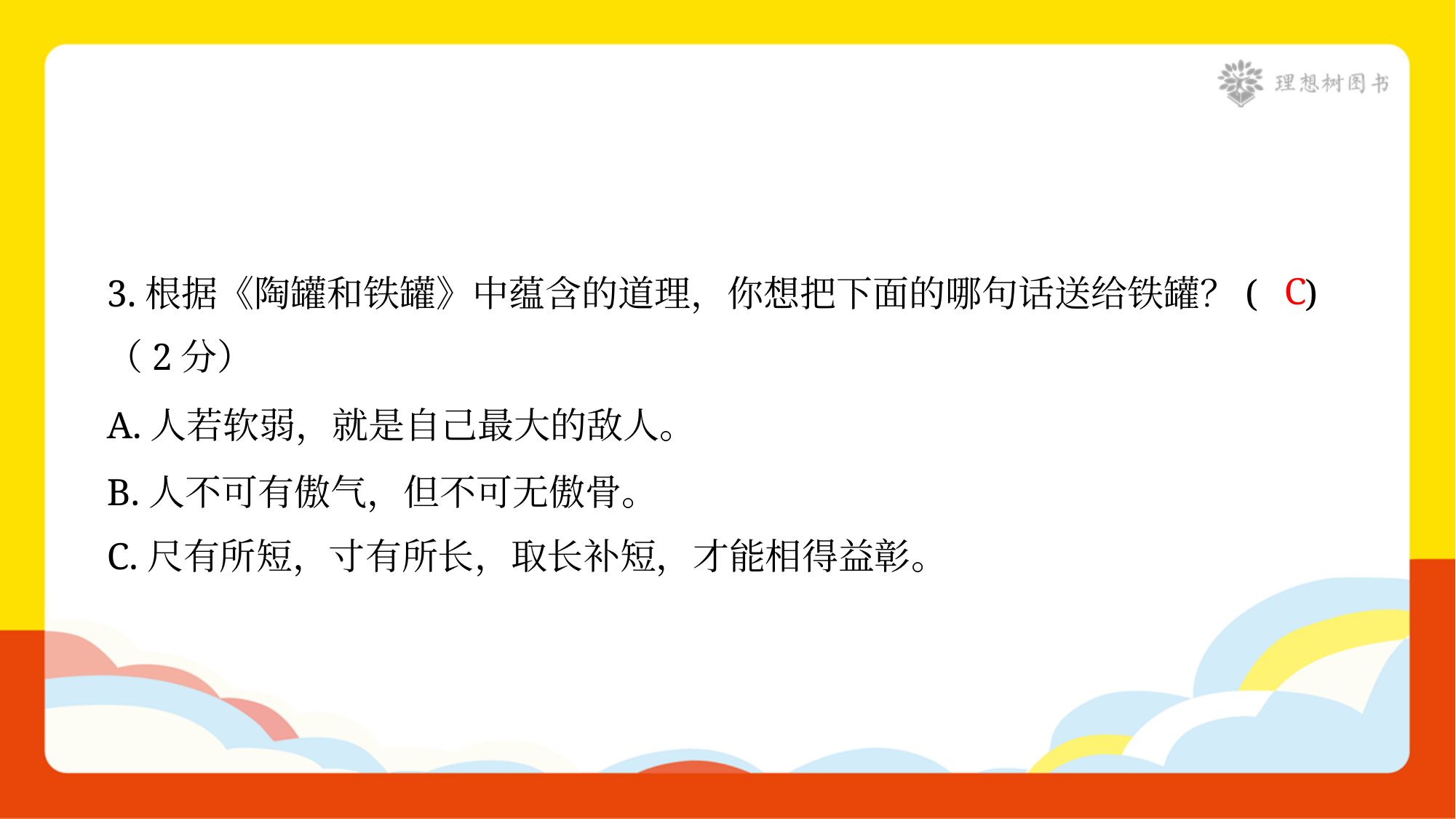

3.根据《陶罐和铁罐》中蕴含的道理，你想把下面的哪句话送给铁罐？(     )
（2分）
C
A.人若软弱，就是自己最大的敌人。
B.人不可有傲气，但不可无傲骨。
C.尺有所短，寸有所长，取长补短，才能相得益彰。